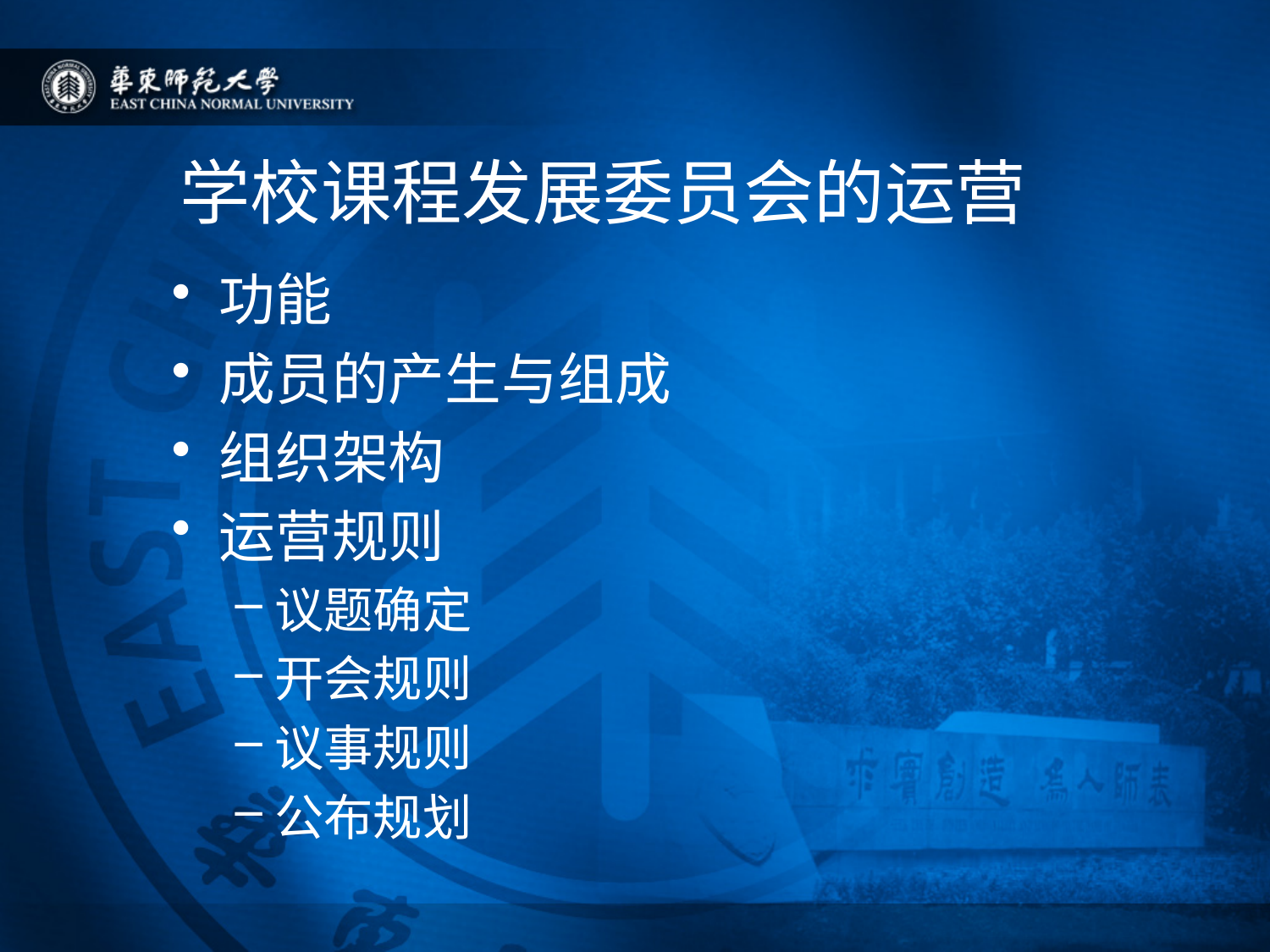

# 学校课程发展委员会的运营
功能
成员的产生与组成
组织架构
运营规则
议题确定
开会规则
议事规则
公布规划